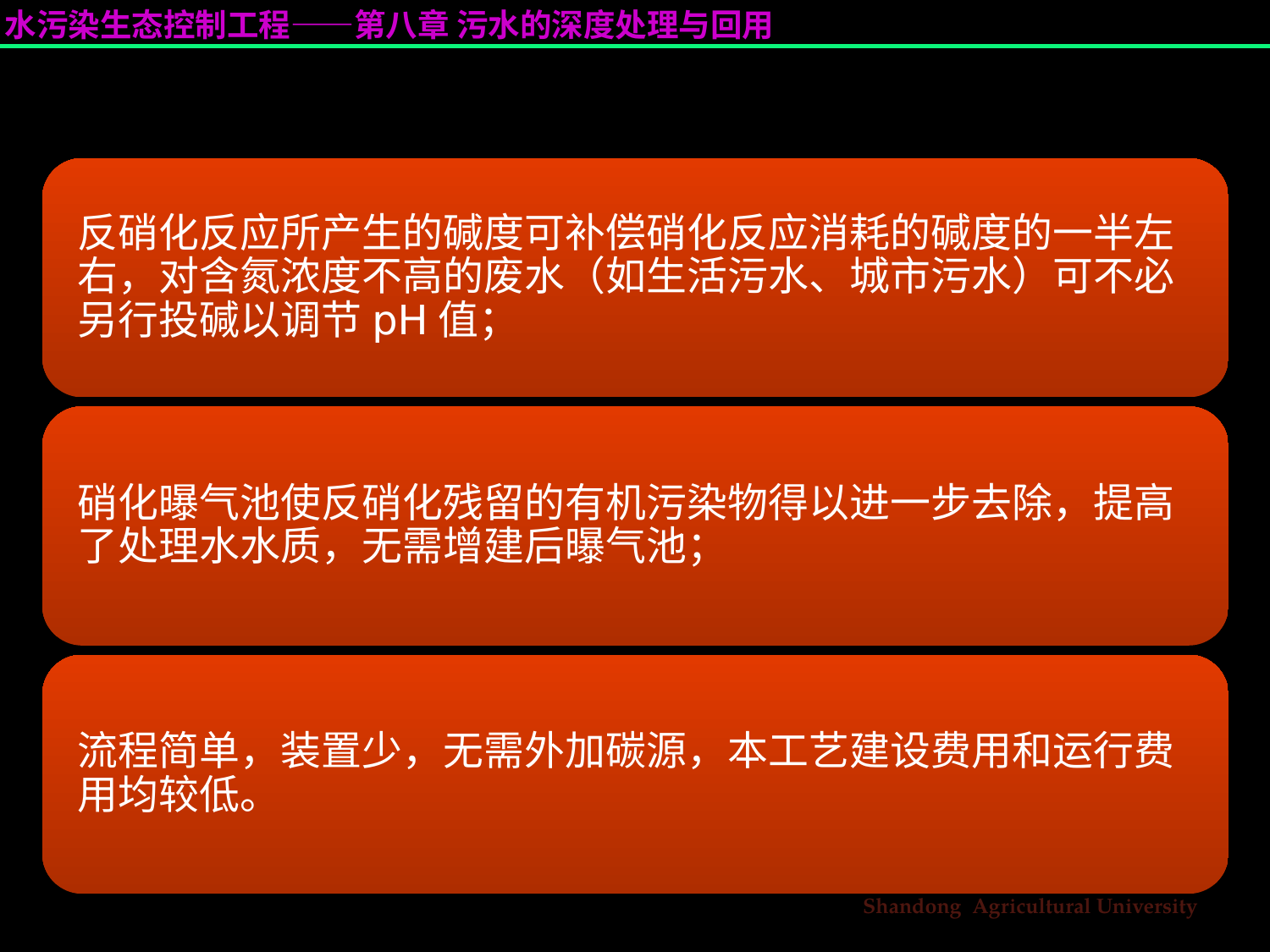

反硝化反应所产生的碱度可补偿硝化反应消耗的碱度的一半左右，对含氮浓度不高的废水（如生活污水、城市污水）可不必另行投碱以调节pH值；
硝化曝气池使反硝化残留的有机污染物得以进一步去除，提高了处理水水质，无需增建后曝气池；
流程简单，装置少，无需外加碳源，本工艺建设费用和运行费用均较低。